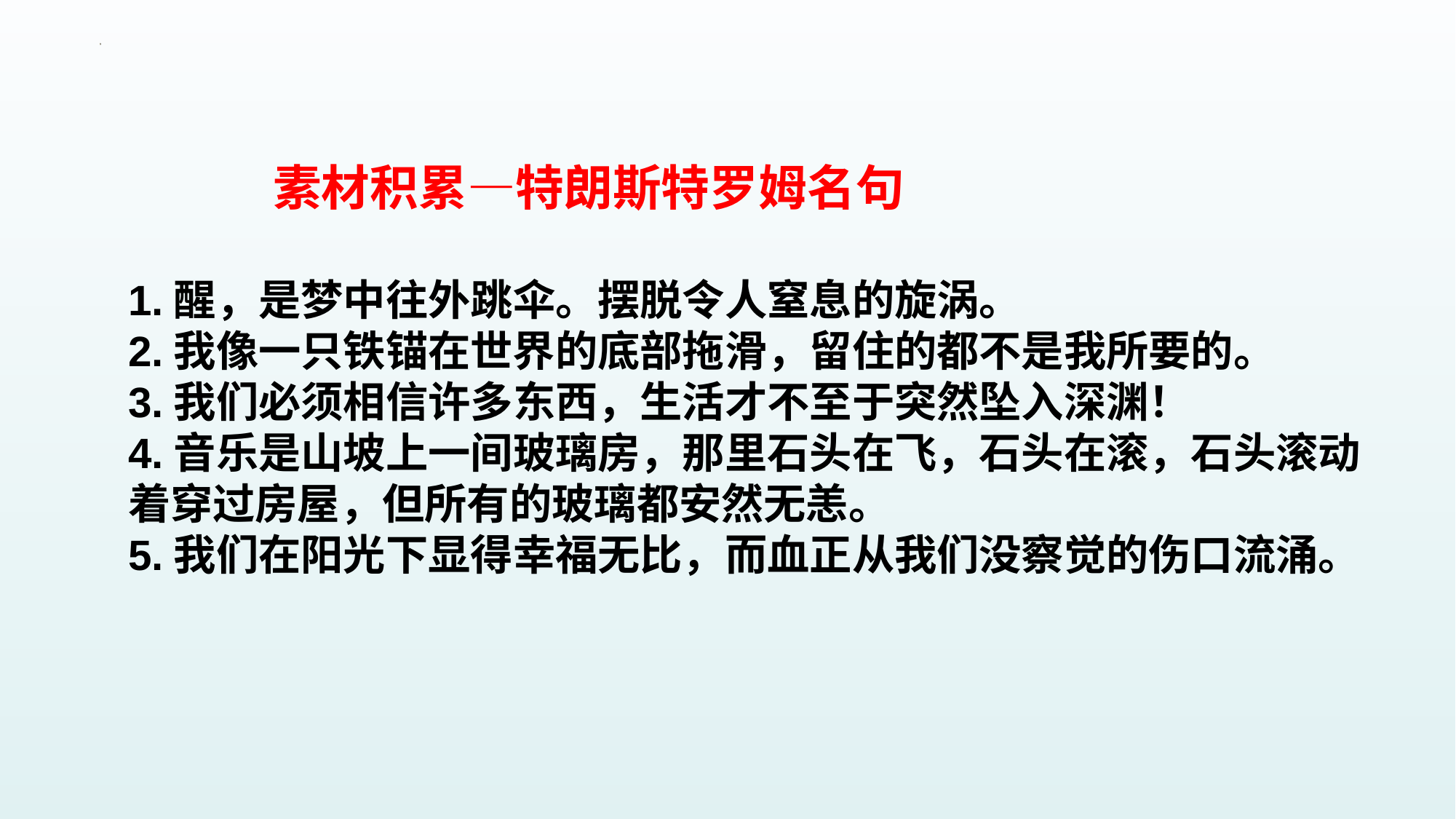

素材积累—特朗斯特罗姆名句

1.醒，是梦中往外跳伞。摆脱令人窒息的旋涡。
2.我像一只铁锚在世界的底部拖滑，留住的都不是我所要的。
3.我们必须相信许多东西，生活才不至于突然坠入深渊！
4.音乐是山坡上一间玻璃房，那里石头在飞，石头在滚，石头滚动着穿过房屋，但所有的玻璃都安然无恙。
5.我们在阳光下显得幸福无比，而血正从我们没察觉的伤口流涌。